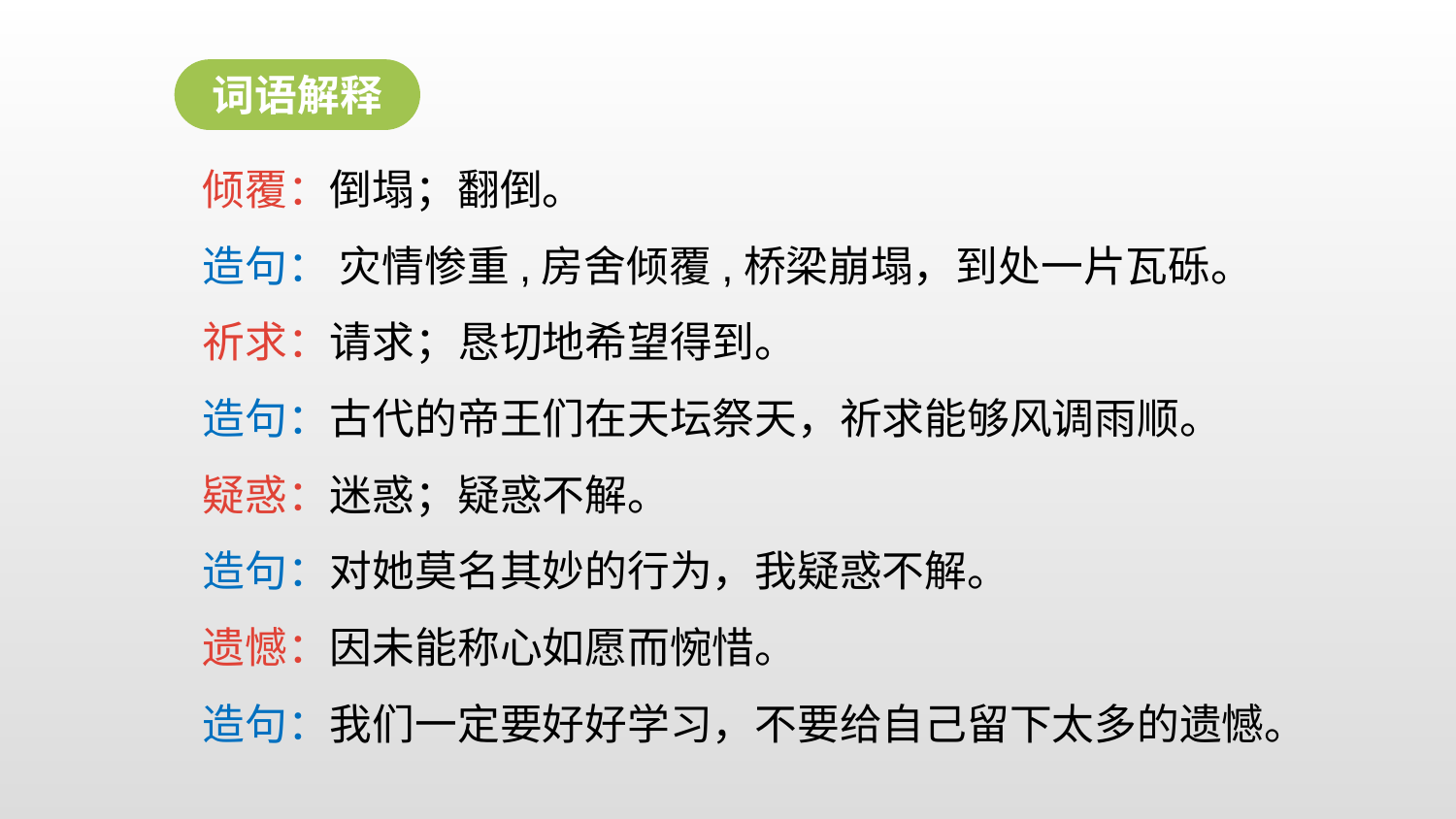

词语解释
倾覆：倒塌；翻倒。
造句： 灾情惨重,房舍倾覆,桥梁崩塌，到处一片瓦砾。
祈求：请求；恳切地希望得到。
造句：古代的帝王们在天坛祭天，祈求能够风调雨顺。
疑惑：迷惑；疑惑不解。
造句：对她莫名其妙的行为，我疑惑不解。
遗憾：因未能称心如愿而惋惜。
造句：我们一定要好好学习，不要给自己留下太多的遗憾。